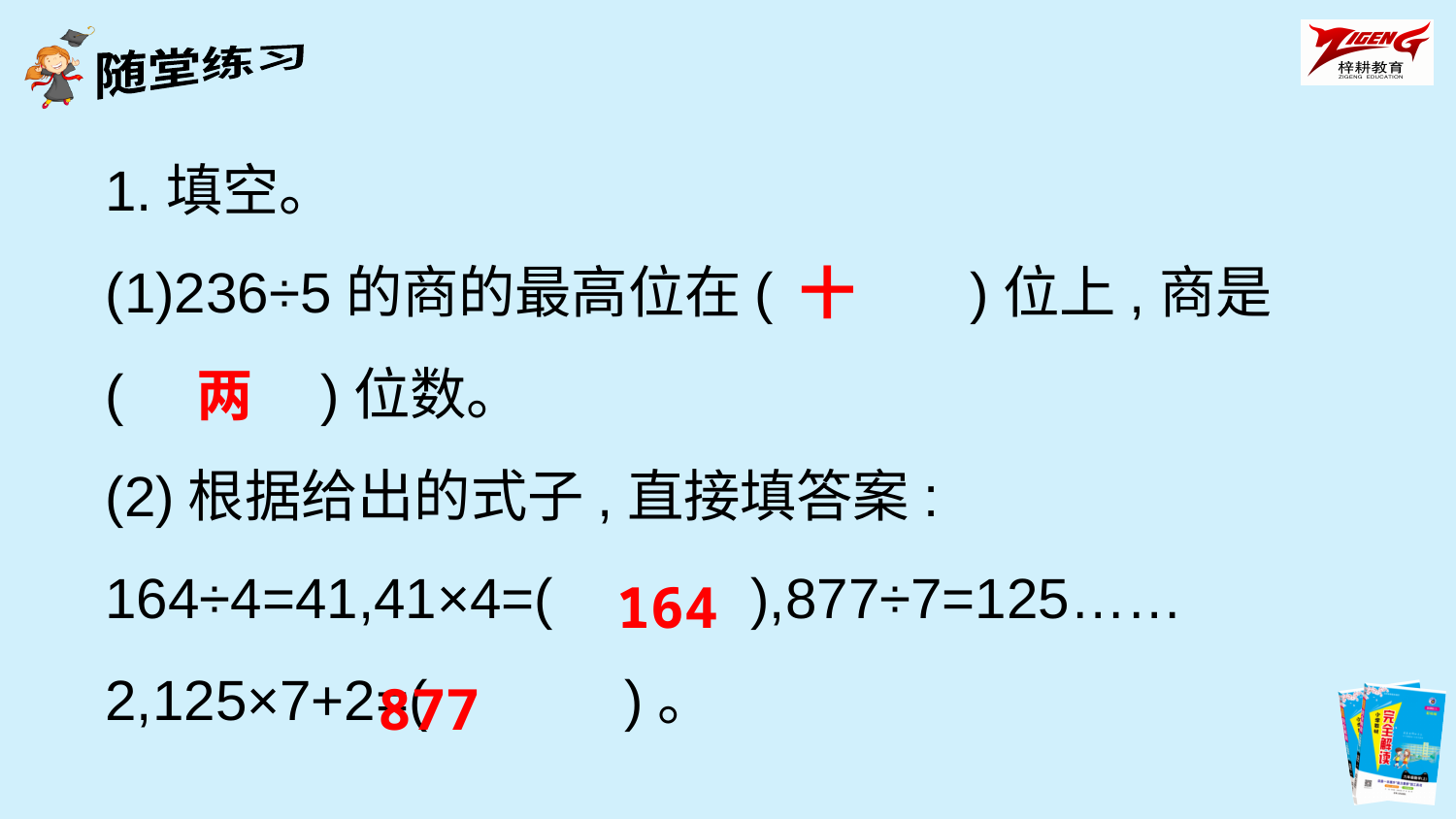

1.填空。
(1)236÷5的商的最高位在(　　　)位上,商是
(　　　)位数。
(2)根据给出的式子,直接填答案:
164÷4=41,41×4=(　　　),877÷7=125……2,125×7+2=(　　　)。
十
两
164
877